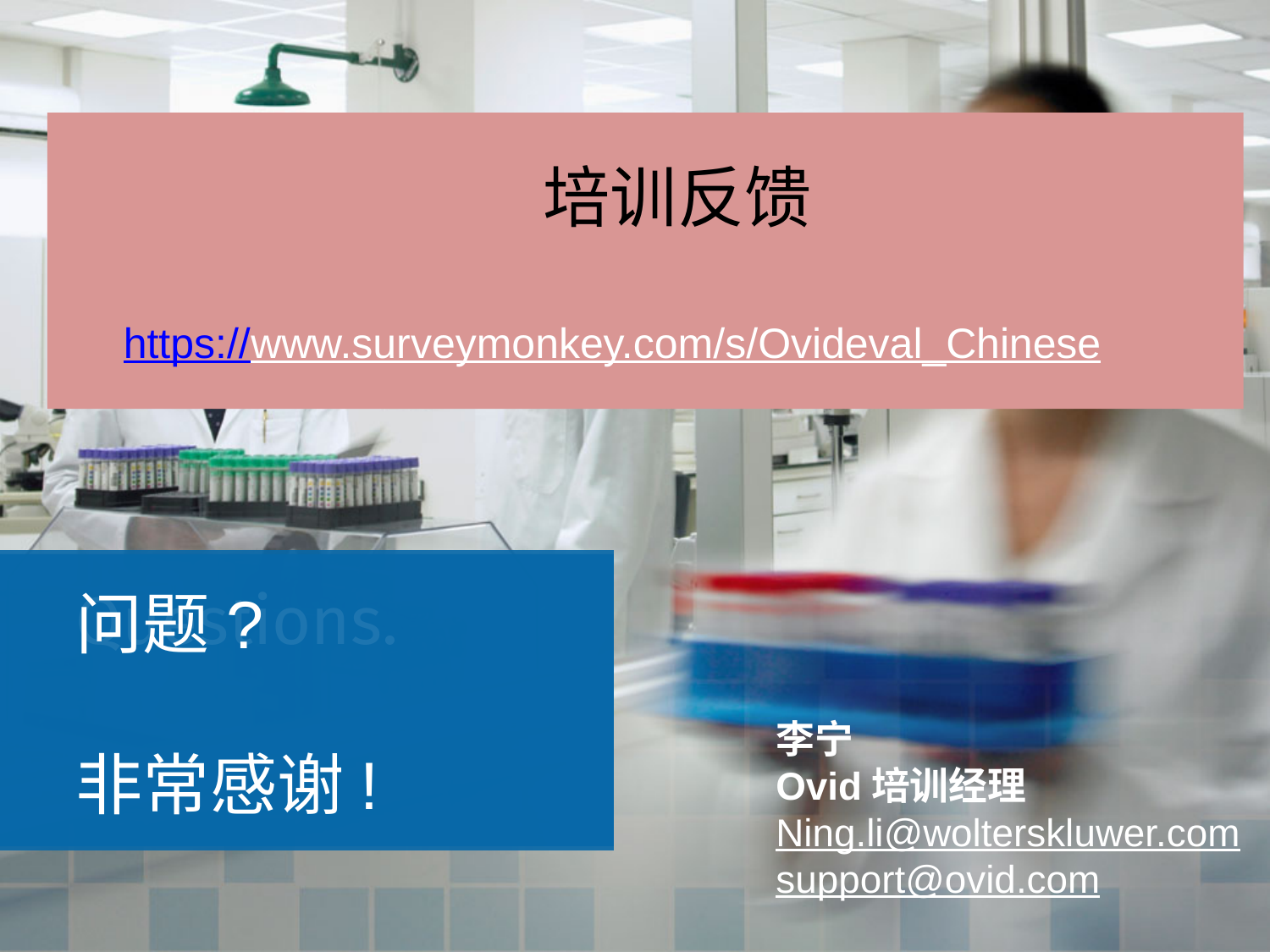

培训反馈
https://www.surveymonkey.com/s/Ovideval_Chinese
问题?
非常感谢!
李宁
Ovid培训经理
Ning.li@wolterskluwer.com
support@ovid.com